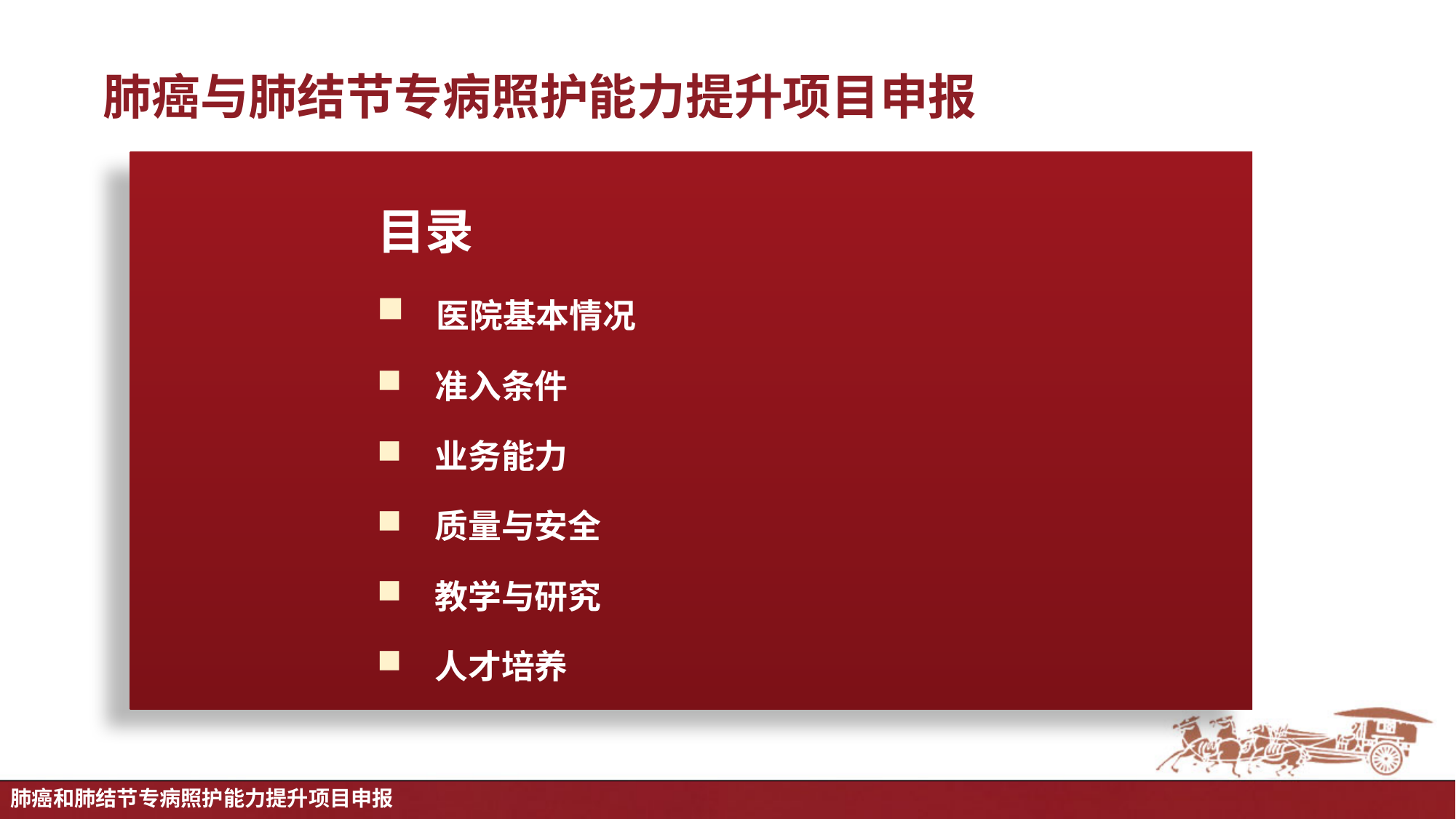

肺癌与肺结节专病照护能力提升项目申报
目录
 医院基本情况
 准入条件
 业务能力
 质量与安全
 教学与研究
 人才培养
肺癌和肺结节专病照护能力提升项目申报